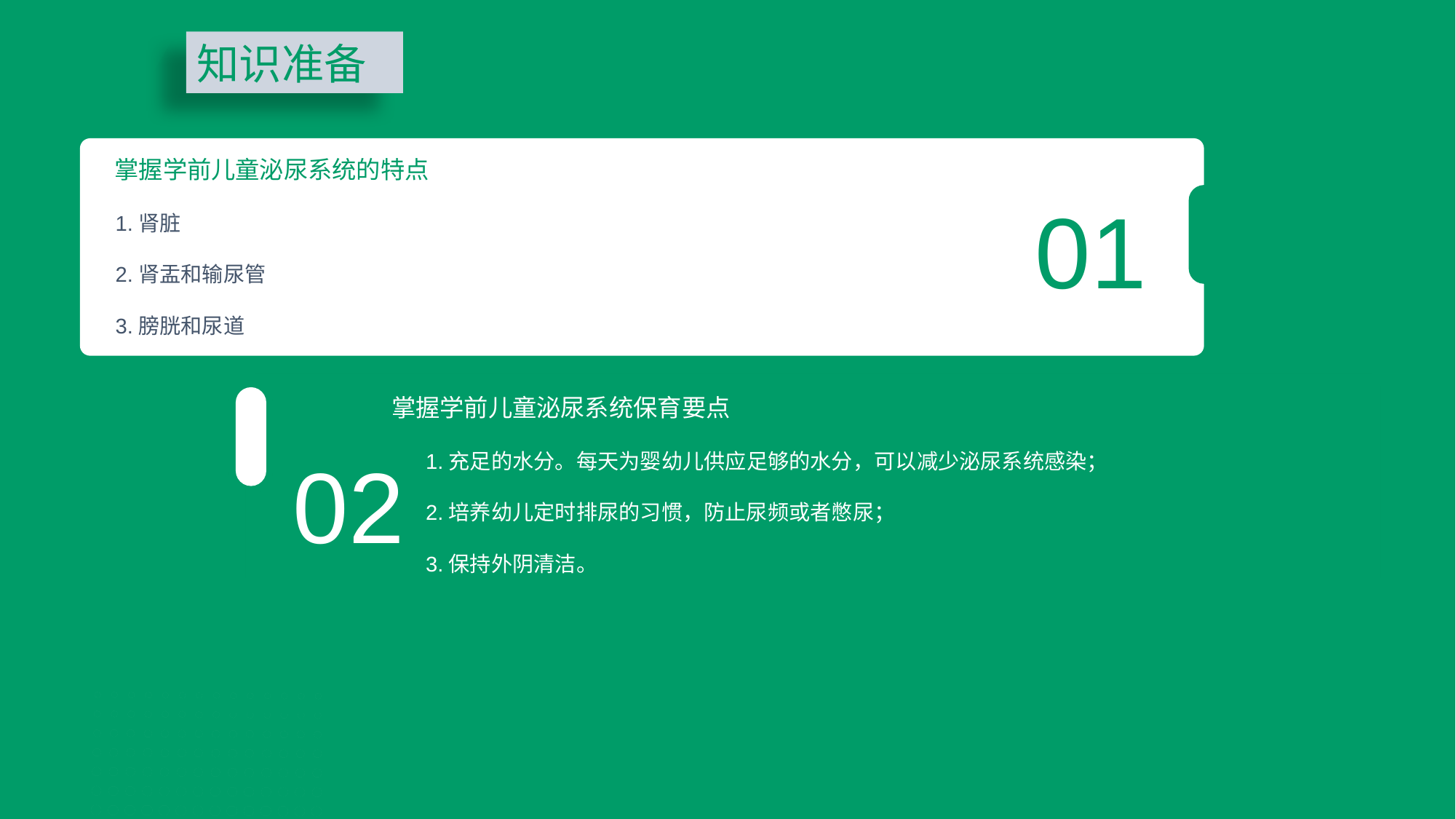

知识准备

掌握学前儿童泌尿系统的特点
01

1.肾脏
2.肾盂和输尿管
3.膀胱和尿道

      掌握学前儿童泌尿系统保育要点

  1.充足的水分。每天为婴幼儿供应足够的水分，可以减少泌尿系统感染；
  2.培养幼儿定时排尿的习惯，防止尿频或者憋尿；
  3.保持外阴清洁。

02
03

掌握幼儿排尿排便常见问题